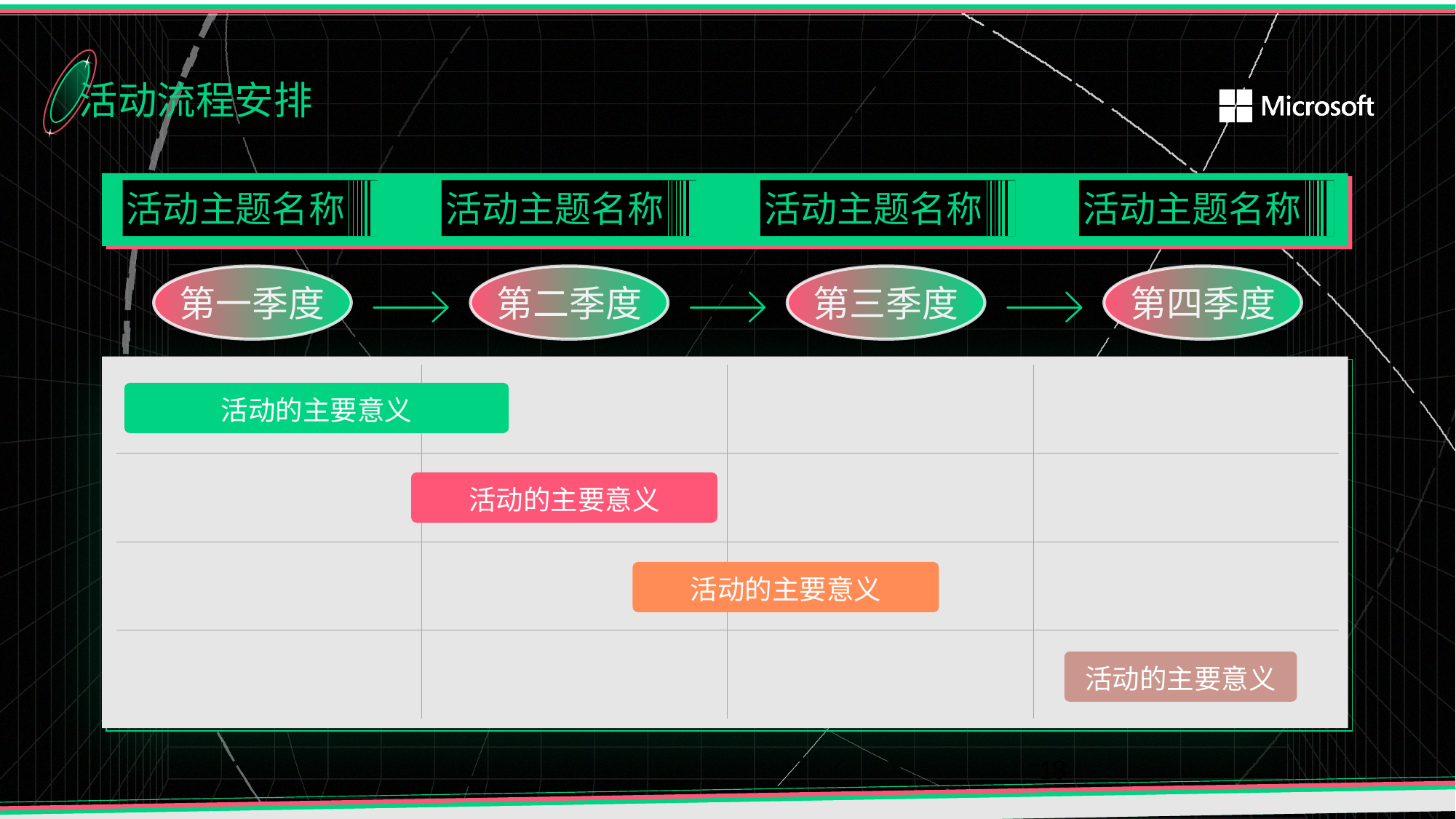

活动流程安排

活动主题名称

活动主题名称

活动主题名称

活动主题名称

第一季度

第二季度

第三季度

第四季度

|  |  |  |  |
| --- | --- | --- | --- |
|  |  |  |  |
|  |  |  |  |
|  |  |  |  |

活动的主要意义

活动的主要意义

活动的主要意义

活动的主要意义
18